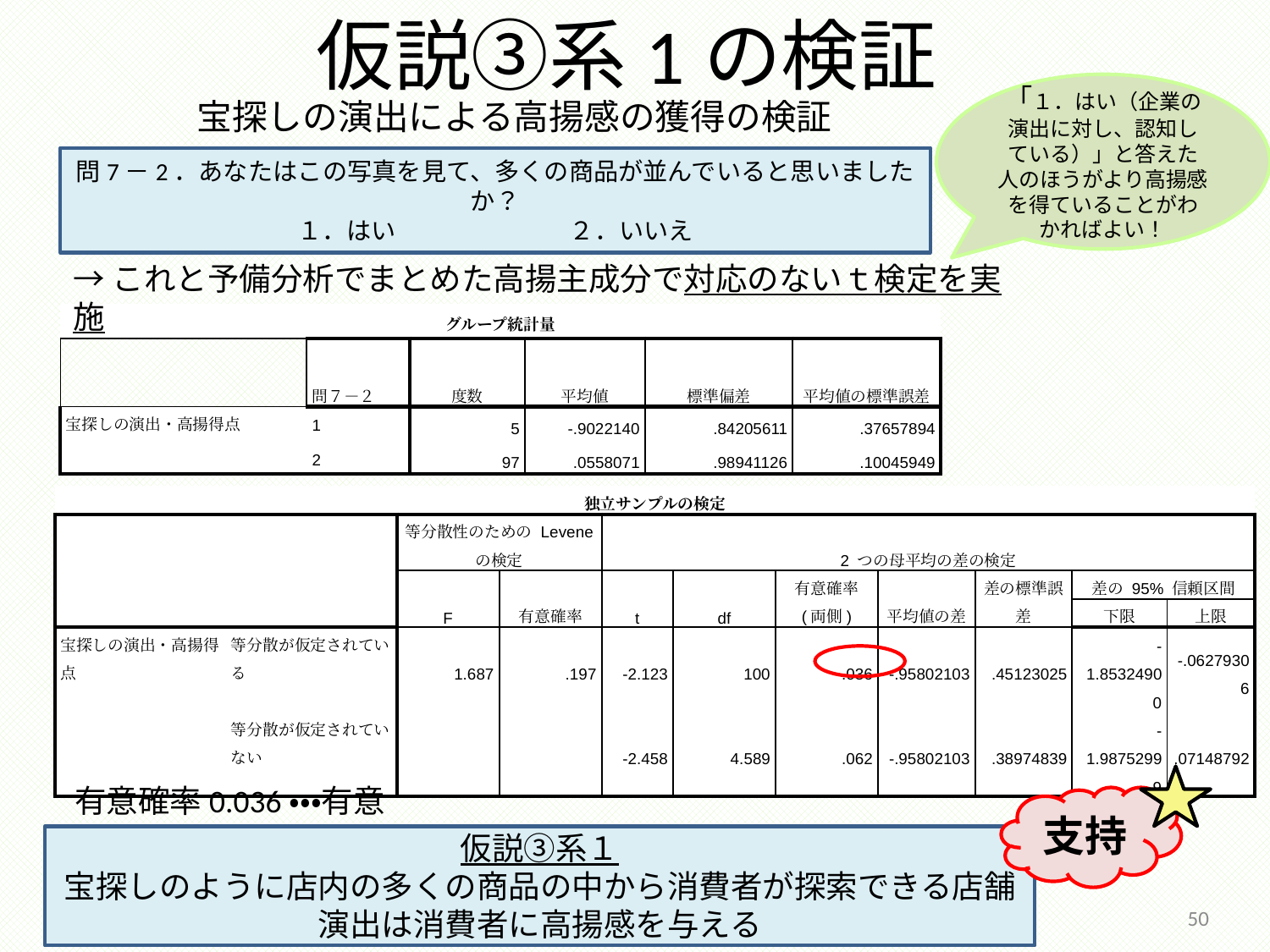

# 仮説③系1の検証
「１．はい（企業の演出に対し、認知している）」と答えた人のほうがより高揚感を得ていることがわかればよい！
宝探しの演出による高揚感の獲得の検証
問7－2．あなたはこの写真を見て、多くの商品が並んでいると思いましたか？
１．はい　　　　　　　２．いいえ
→これと予備分析でまとめた高揚主成分で対応のないｔ検定を実施
| グループ統計量 |  |  |  |  |  |
| --- | --- | --- | --- | --- | --- |
|  | 問７－２ | 度数 | 平均値 | 標準偏差 | 平均値の標準誤差 |
| 宝探しの演出・高揚得点 | 1 | 5 | -.9022140 | .84205611 | .37657894 |
|  | 2 | 97 | .0558071 | .98941126 | .10045949 |
| 独立サンプルの検定 |  |  |  |  |  |  |  |  |  |  |
| --- | --- | --- | --- | --- | --- | --- | --- | --- | --- | --- |
|  |  | 等分散性のための Levene の検定 |  | 2 つの母平均の差の検定 |  |  |  |  |  |  |
|  |  | F | 有意確率 | t | df | 有意確率 (両側) | 平均値の差 | 差の標準誤差 | 差の 95% 信頼区間 |  |
|  |  |  |  |  |  |  |  |  | 下限 | 上限 |
| 宝探しの演出・高揚得点 | 等分散が仮定されている | 1.687 | .197 | -2.123 | 100 | .036 | -.95802103 | .45123025 | -1.85324900 | -.06279306 |
|  | 等分散が仮定されていない |  |  | -2.458 | 4.589 | .062 | -.95802103 | .38974839 | -1.98752999 | .07148792 |

有意確率0.036・・・有意
支持

仮説③系１
宝探しのように店内の多くの商品の中から消費者が探索できる店舗演出は消費者に高揚感を与える

2014/12/18
50